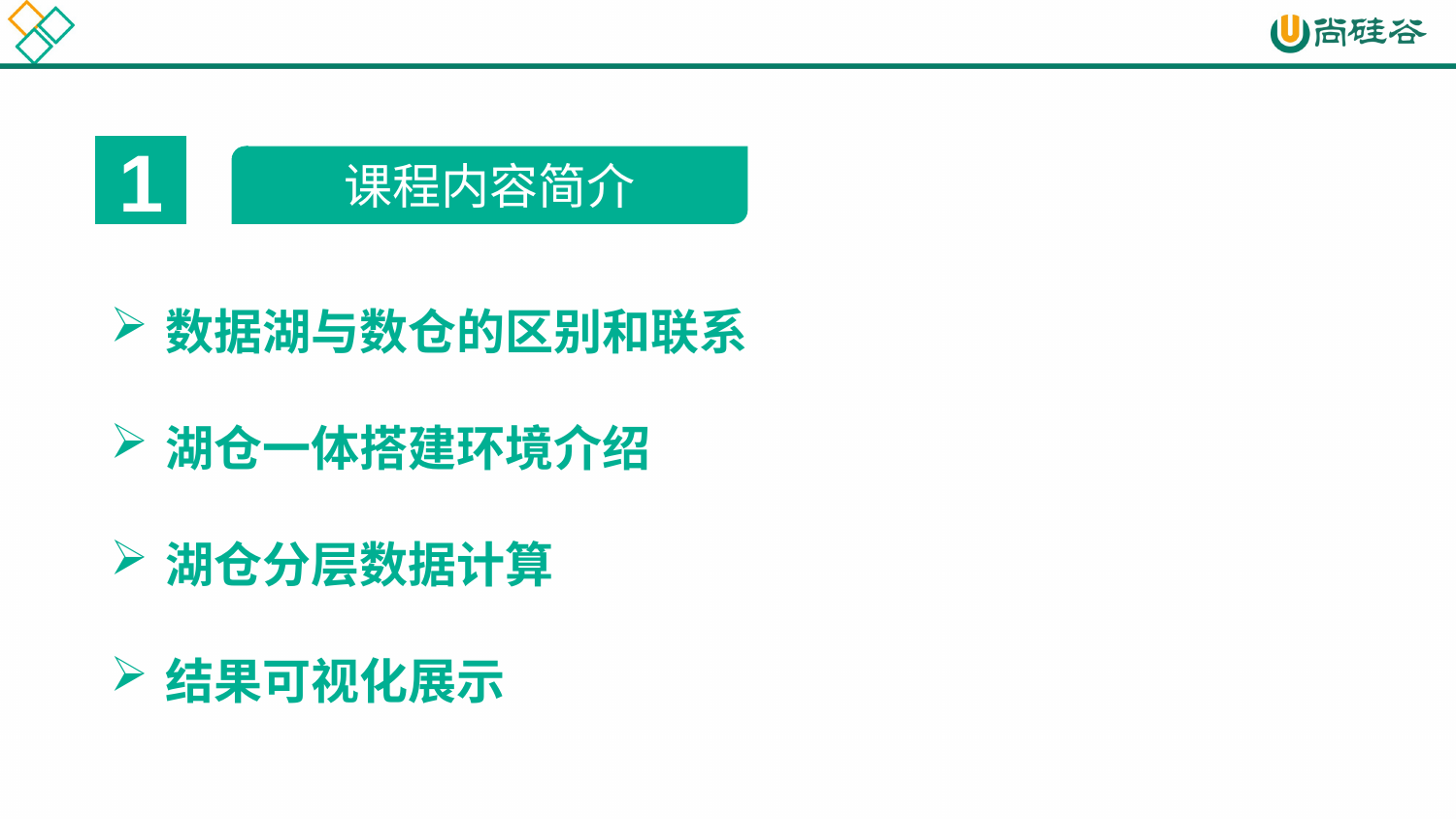

1
课程内容简介
数据湖与数仓的区别和联系

湖仓一体搭建环境介绍

湖仓分层数据计算

结果可视化展示